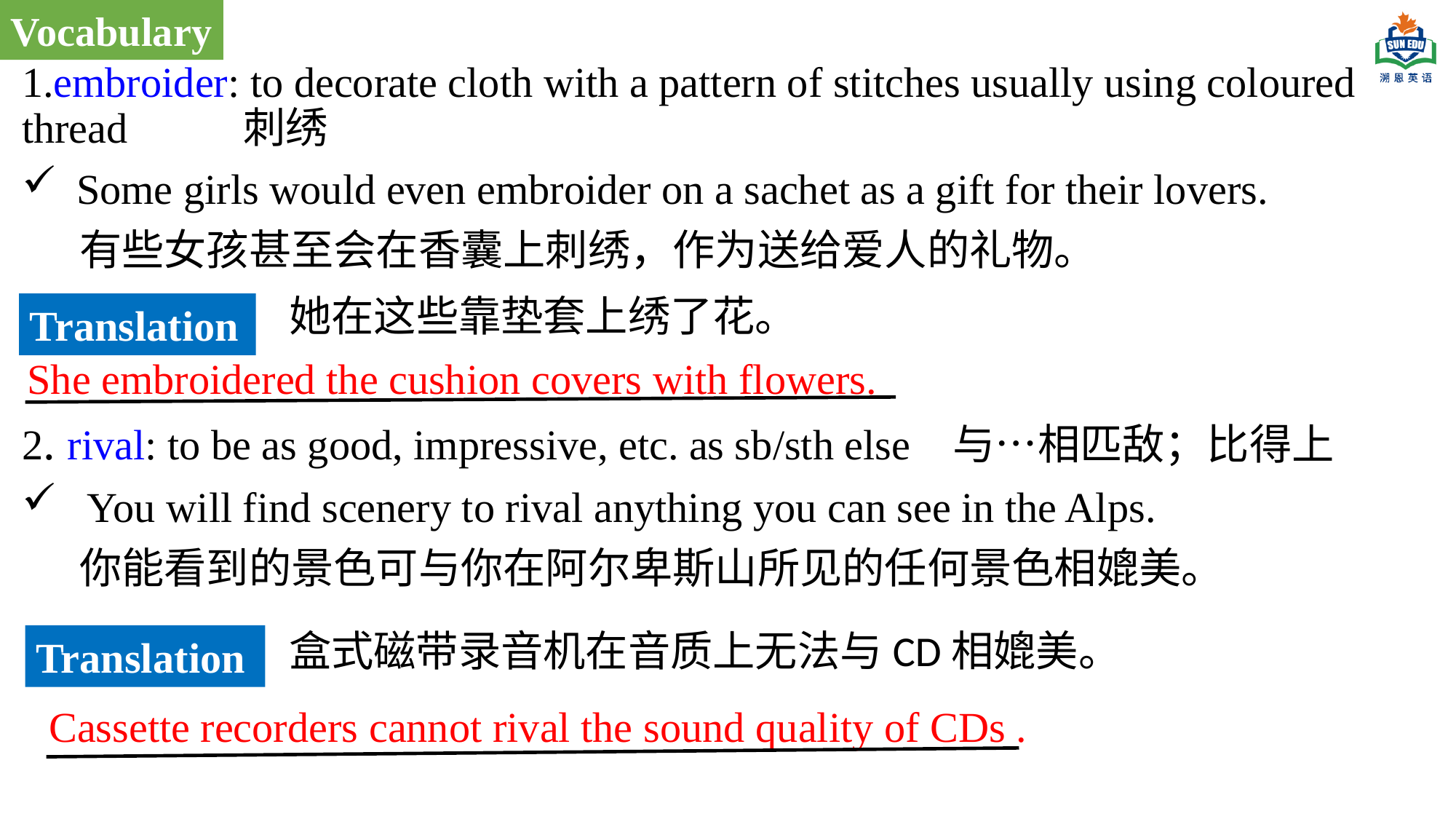

Vocabulary
1.embroider: to decorate cloth with a pattern of stitches usually using coloured thread          刺绣
Some girls would even embroider on a sachet as a gift for their lovers.
     有些女孩甚至会在香囊上刺绣，作为送给爱人的礼物。

2. rival: to be as good, impressive, etc. as sb/sth else   与…相匹敌；比得上
 You will find scenery to rival anything you can see in the Alps.
     你能看到的景色可与你在阿尔卑斯山所见的任何景色相媲美。
她在这些靠垫套上绣了花。
Translation
She embroidered the cushion covers with flowers.
盒式磁带录音机在音质上无法与CD相媲美。
Translation
Cassette recorders cannot rival the sound quality of CDs .